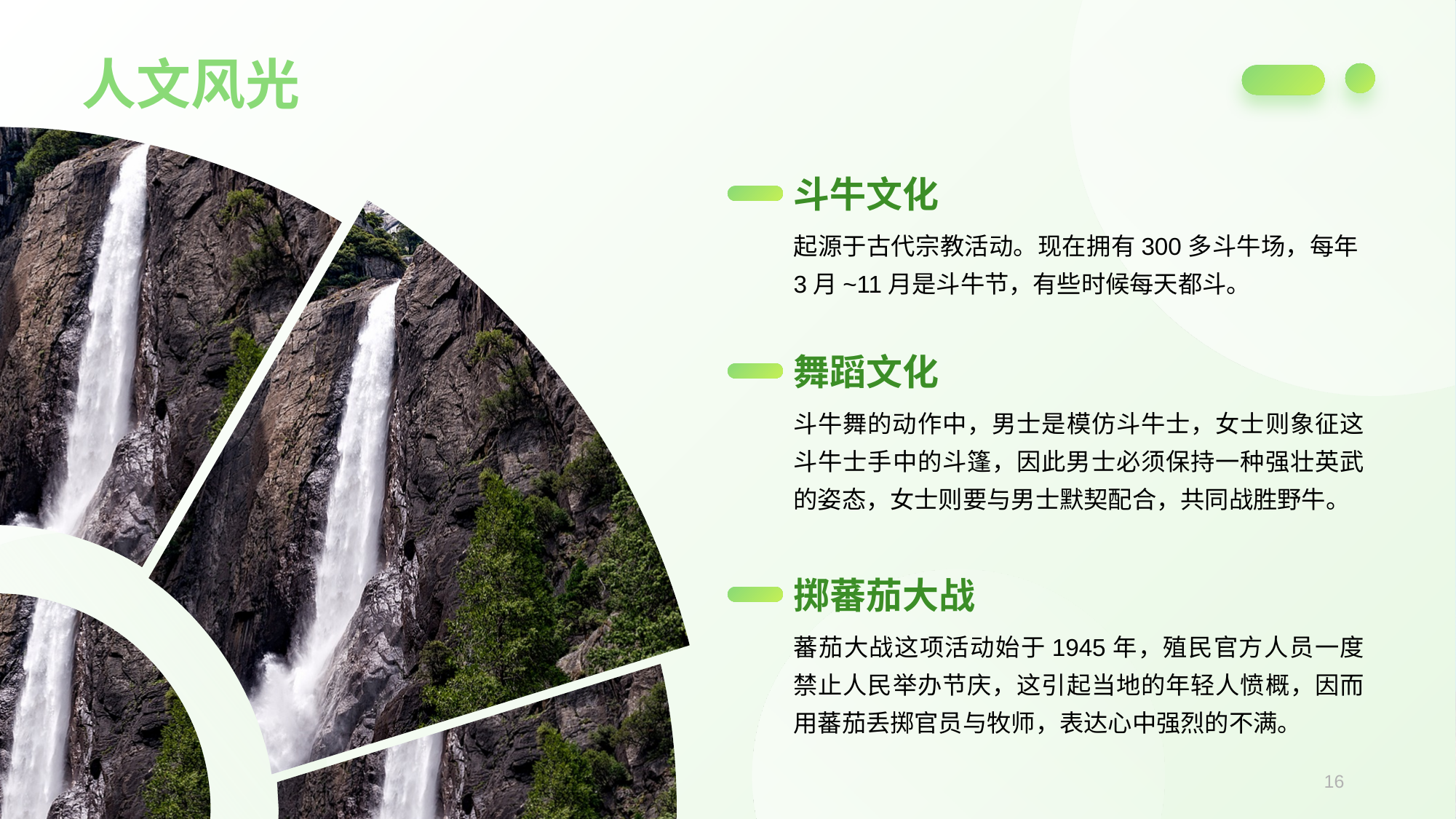

人文风光

斗牛文化

起源于古代宗教活动。现在拥有300多斗牛场，每年3月~11月是斗牛节，有些时候每天都斗。
舞蹈文化

斗牛舞的动作中，男士是模仿斗牛士，女士则象征这斗牛士手中的斗篷，因此男士必须保持一种强壮英武的姿态，女士则要与男士默契配合，共同战胜野牛。
掷蕃茄大战

蕃茄大战这项活动始于1945年，殖民官方人员一度禁止人民举办节庆，这引起当地的年轻人愤概，因而用蕃茄丢掷官员与牧师，表达心中强烈的不满。
16